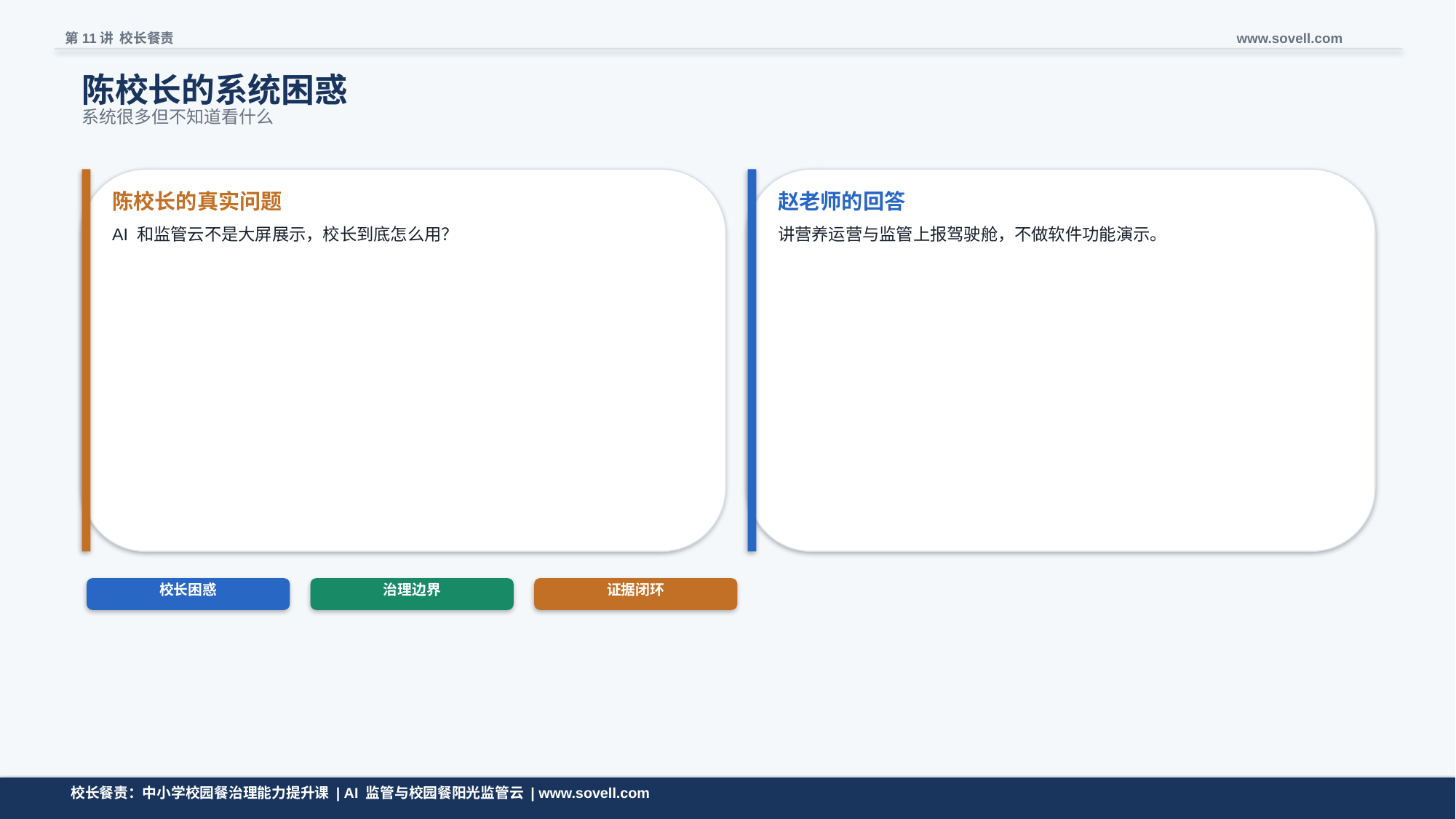

第11讲  校长餐责
www.sovell.com

陈校长的系统困惑
系统很多但不知道看什么

陈校长的真实问题
赵老师的回答
AI 和监管云不是大屏展示，校长到底怎么用？
讲营养运营与监管上报驾驶舱，不做软件功能演示。

校长困惑
治理边界
证据闭环

问题先收窄，再进入模型。
校长餐责：中小学校园餐治理能力提升课 | AI 监管与校园餐阳光监管云 | www.sovell.com